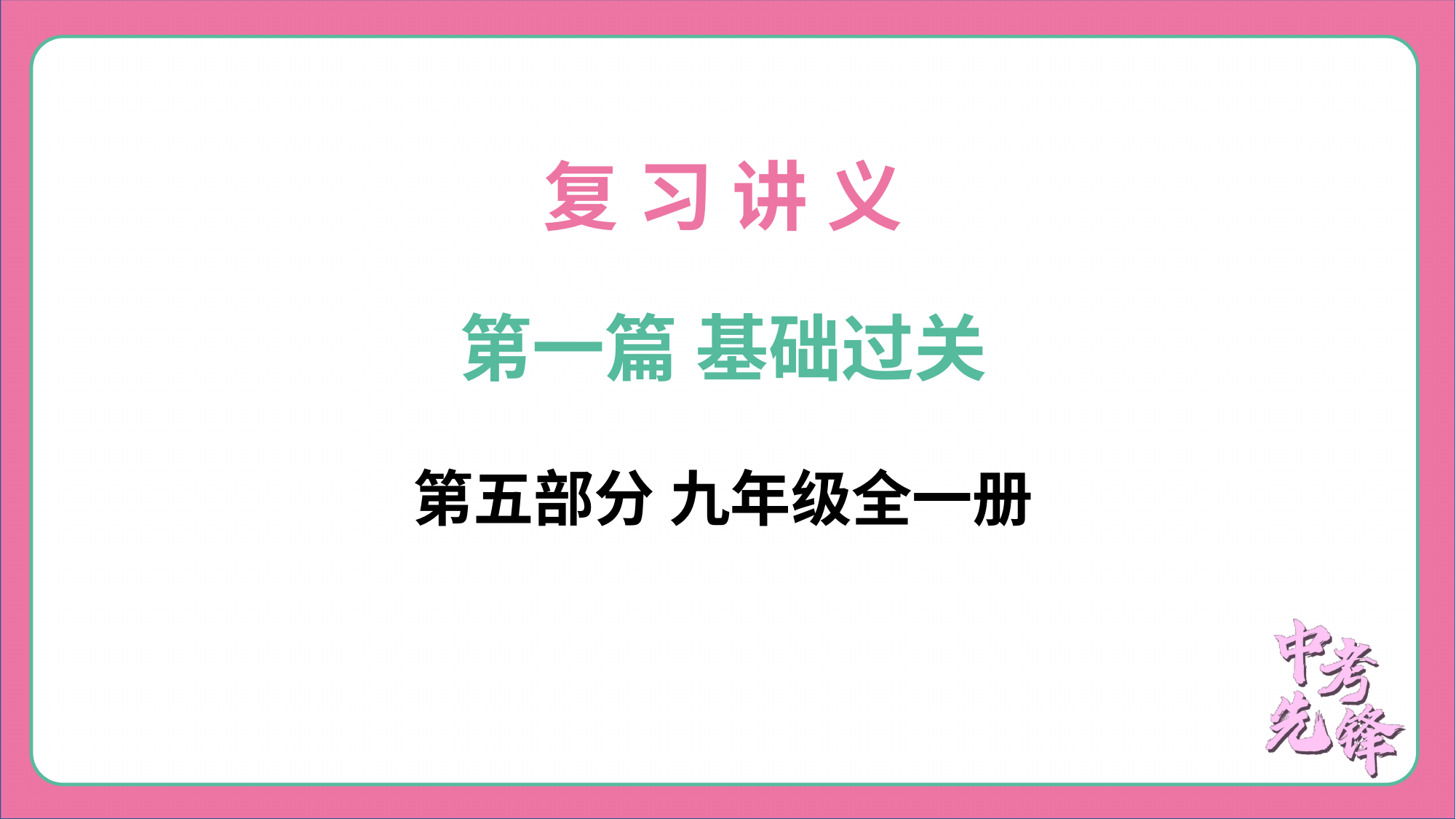

复 习 讲 义
第一篇 基础过关
第五部分 九年级全一册